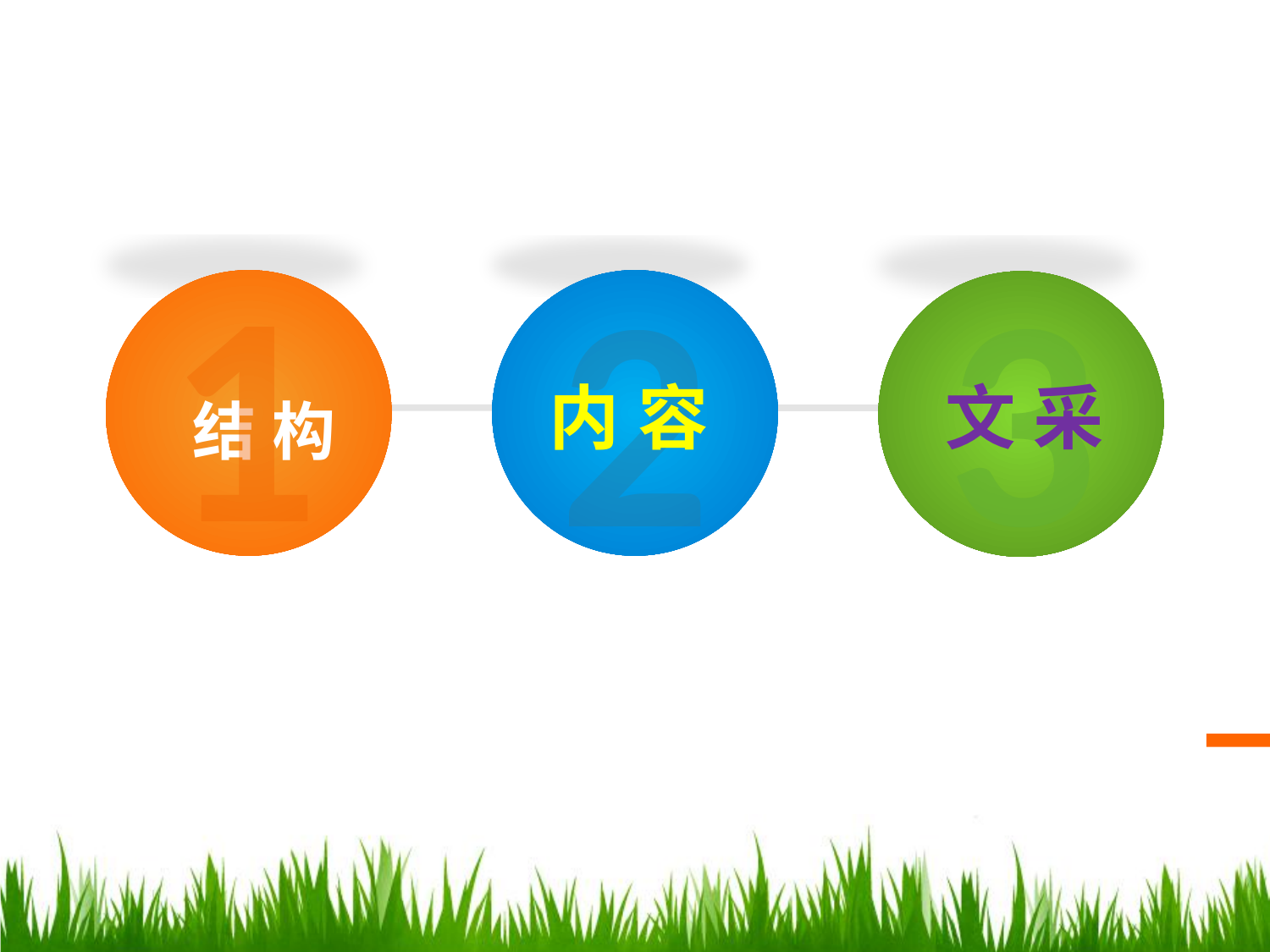

1
3

文 采
2

结 构
内 容